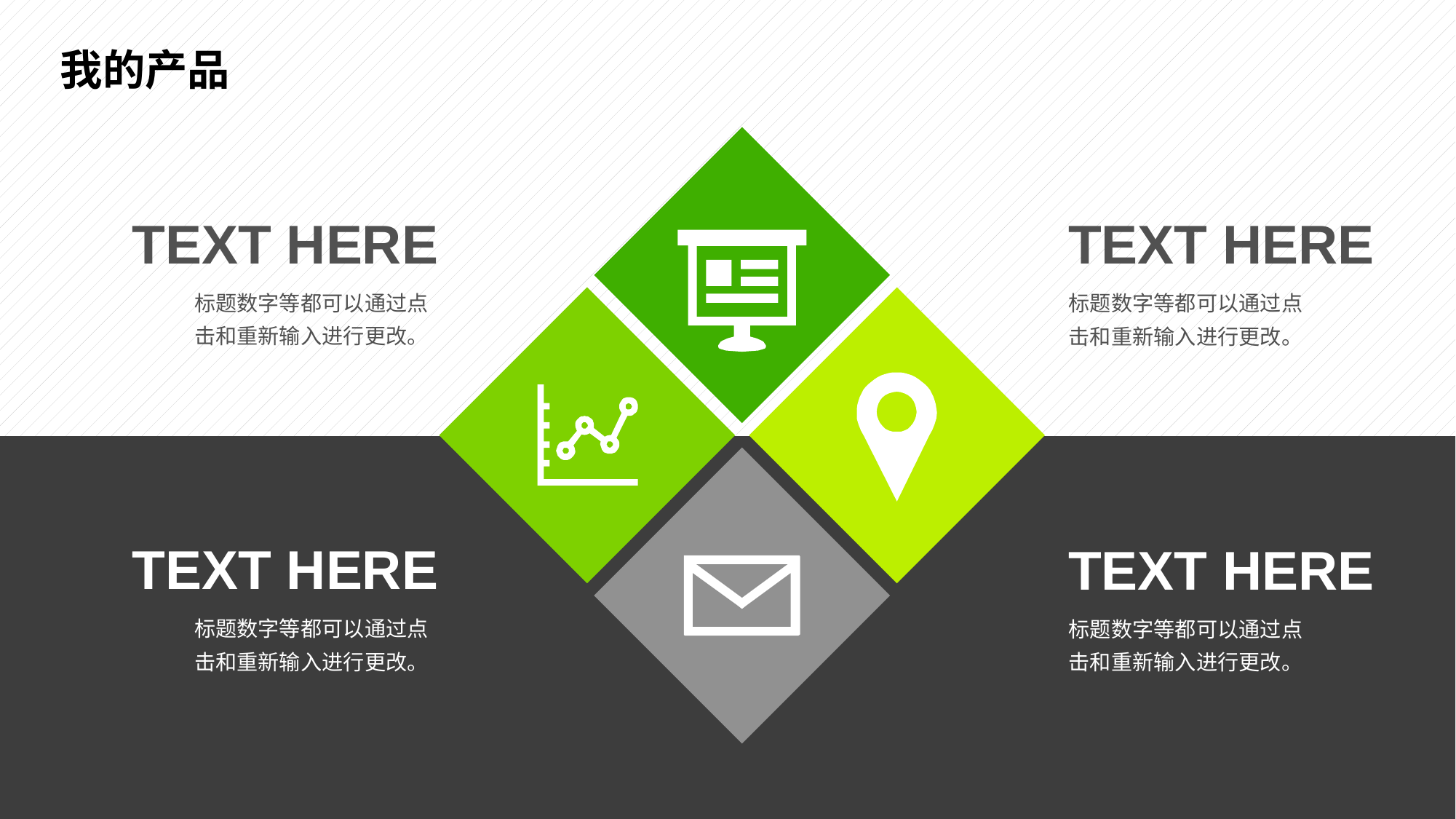

我的产品

TEXT HERE
标题数字等都可以通过点击和重新输入进行更改。
TEXT HERE
标题数字等都可以通过点击和重新输入进行更改。

TEXT HERE
标题数字等都可以通过点击和重新输入进行更改。
TEXT HERE
标题数字等都可以通过点击和重新输入进行更改。